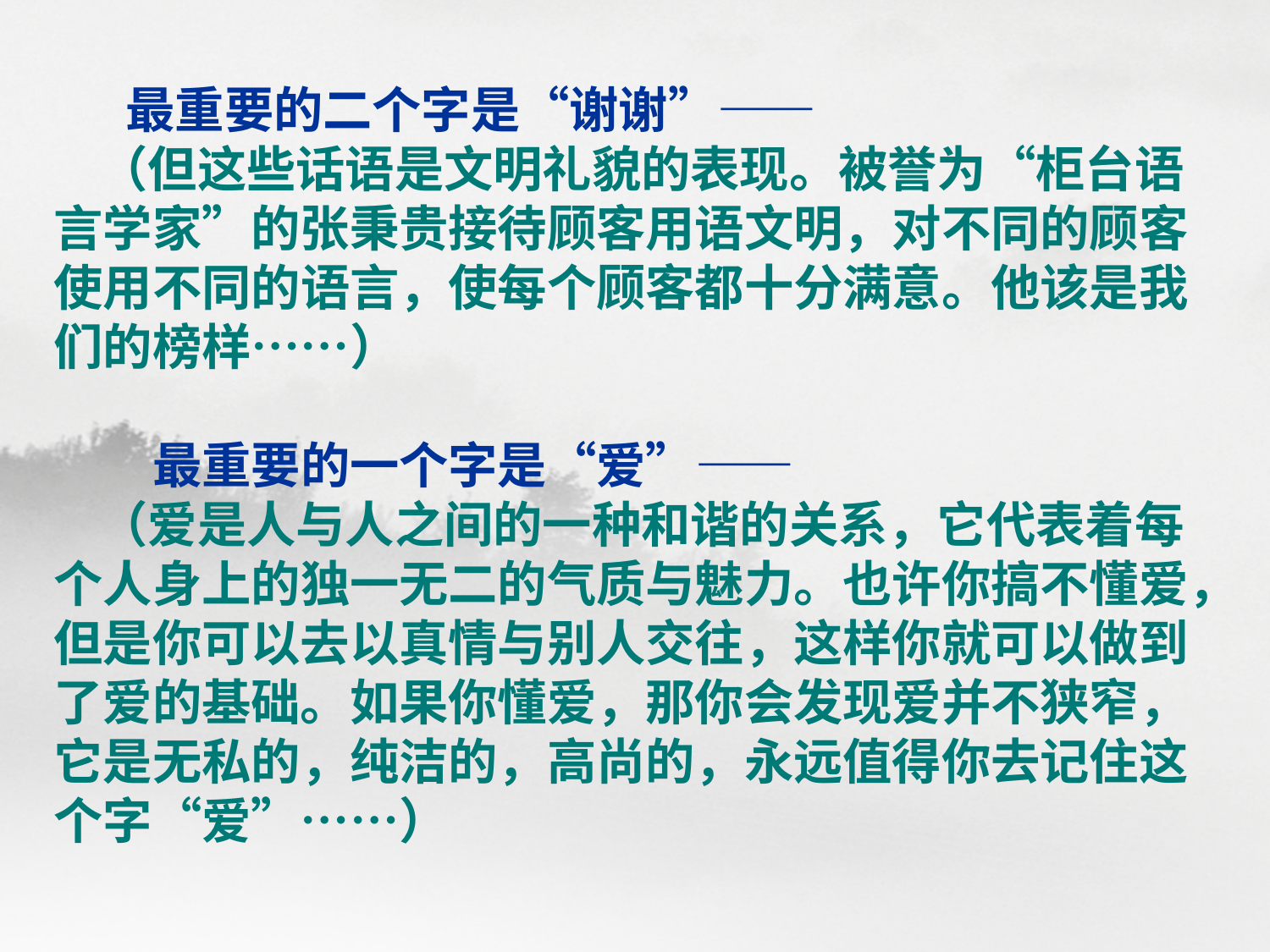

# 最重要的二个字是“谢谢”—— （但这些话语是文明礼貌的表现。被誉为“柜台语言学家”的张秉贵接待顾客用语文明，对不同的顾客使用不同的语言，使每个顾客都十分满意。他该是我们的榜样……） 　　最重要的一个字是“爱”—— （爱是人与人之间的一种和谐的关系，它代表着每个人身上的独一无二的气质与魅力。也许你搞不懂爱，但是你可以去以真情与别人交往，这样你就可以做到了爱的基础。如果你懂爱，那你会发现爱并不狭窄，它是无私的，纯洁的，高尚的，永远值得你去记住这个字“爱”……）